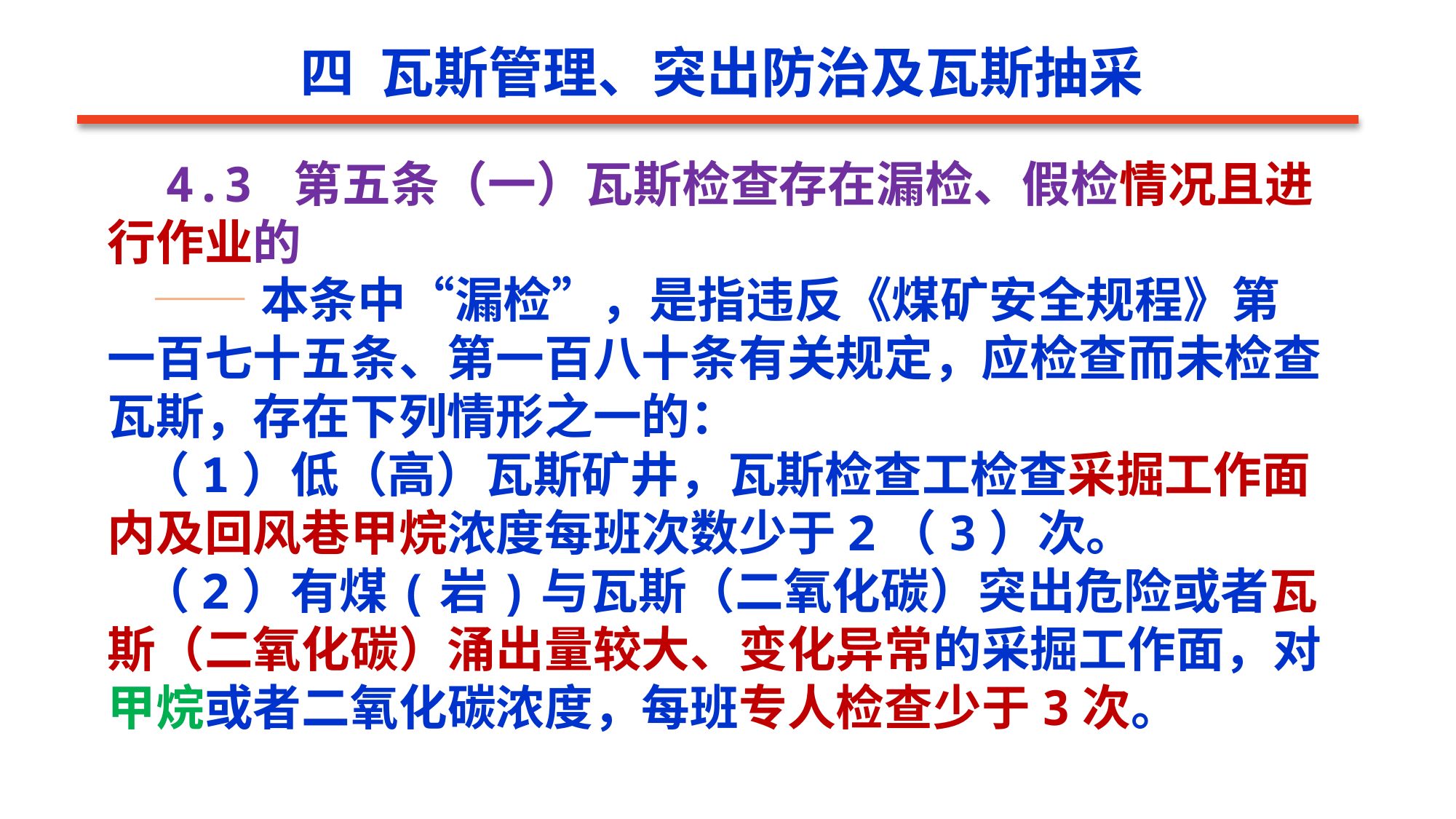

四  瓦斯管理、突出防治及瓦斯抽采
  4.3 第五条（一）瓦斯检查存在漏检、假检情况且进行作业的
    ——本条中“漏检”，是指违反《煤矿安全规程》第一百七十五条、第一百八十条有关规定，应检查而未检查瓦斯，存在下列情形之一的：
  （1）低（高）瓦斯矿井，瓦斯检查工检查采掘工作面内及回风巷甲烷浓度每班次数少于2（3）次。
  （2）有煤(岩)与瓦斯（二氧化碳）突出危险或者瓦斯（二氧化碳）涌出量较大、变化异常的采掘工作面，对甲烷或者二氧化碳浓度，每班专人检查少于3次。